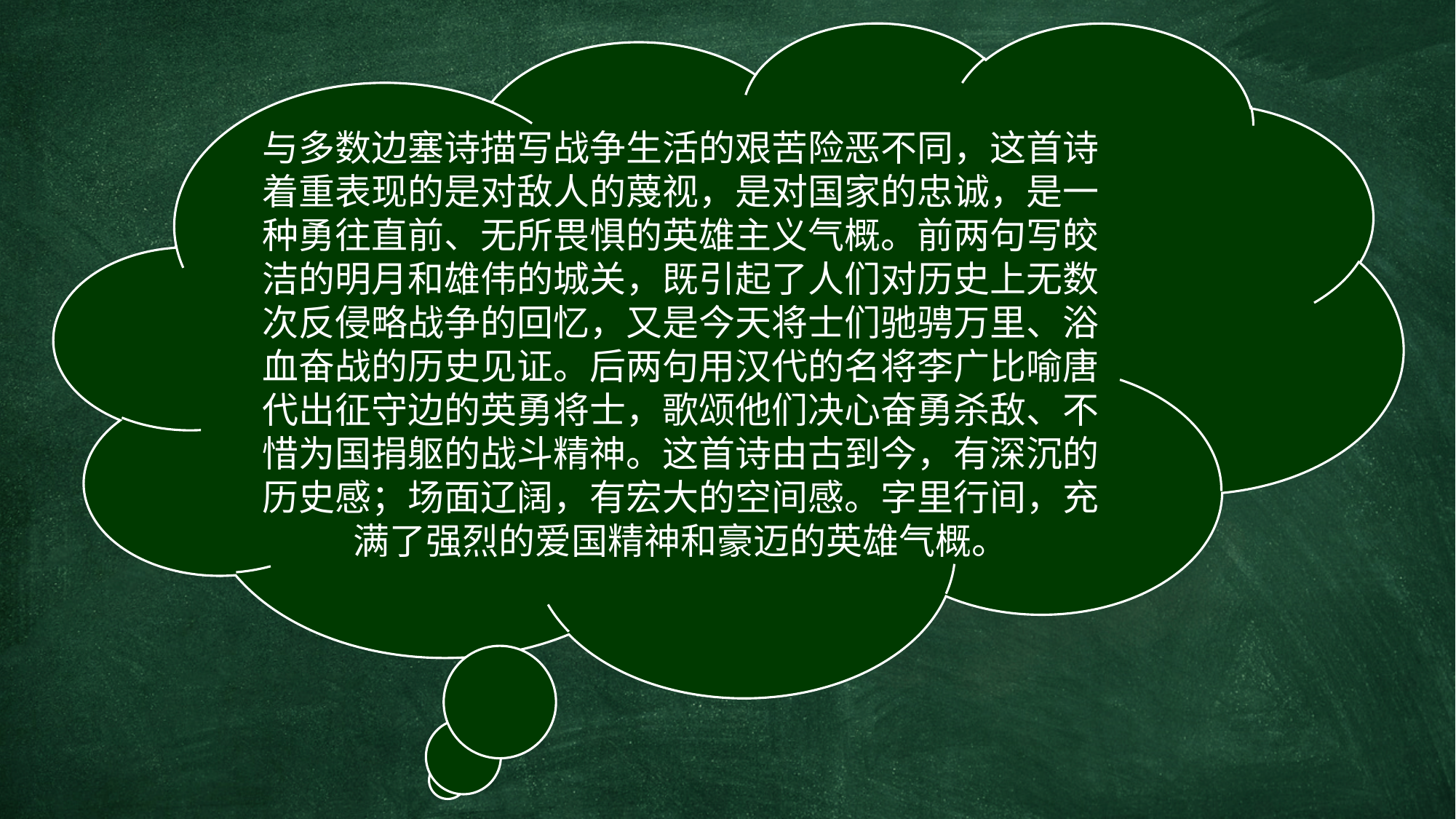

与多数边塞诗描写战争生活的艰苦险恶不同，这首诗着重表现的是对敌人的蔑视，是对国家的忠诚，是一种勇往直前、无所畏惧的英雄主义气概。前两句写皎洁的明月和雄伟的城关，既引起了人们对历史上无数次反侵略战争的回忆，又是今天将士们驰骋万里、浴血奋战的历史见证。后两句用汉代的名将李广比喻唐代出征守边的英勇将士，歌颂他们决心奋勇杀敌、不惜为国捐躯的战斗精神。这首诗由古到今，有深沉的历史感；场面辽阔，有宏大的空间感。字里行间，充满了强烈的爱国精神和豪迈的英雄气概。